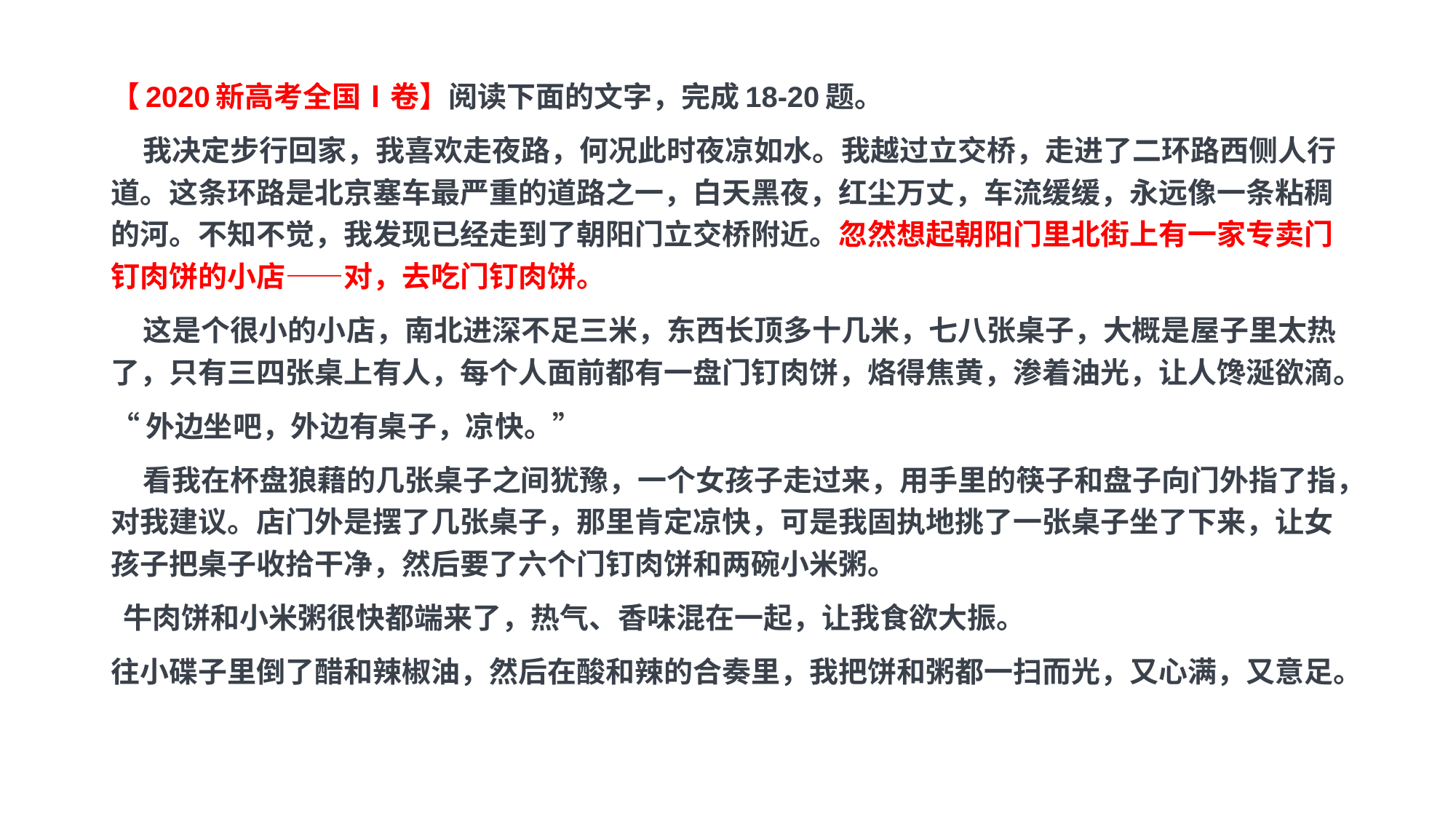

【2020新高考全国Ⅰ卷】阅读下面的文字，完成18-20题。
    我决定步行回家，我喜欢走夜路，何况此时夜凉如水。我越过立交桥，走进了二环路西侧人行道。这条环路是北京塞车最严重的道路之一，白天黑夜，红尘万丈，车流缓缓，永远像一条粘稠的河。不知不觉，我发现已经走到了朝阳门立交桥附近。忽然想起朝阳门里北街上有一家专卖门钉肉饼的小店——对，去吃门钉肉饼。
    这是个很小的小店，南北进深不足三米，东西长顶多十几米，七八张桌子，大概是屋子里太热了，只有三四张桌上有人，每个人面前都有一盘门钉肉饼，烙得焦黄，渗着油光，让人馋涎欲滴。
“外边坐吧，外边有桌子，凉快。”
    看我在杯盘狼藉的几张桌子之间犹豫，一个女孩子走过来，用手里的筷子和盘子向门外指了指，对我建议。店门外是摆了几张桌子，那里肯定凉快，可是我固执地挑了一张桌子坐了下来，让女孩子把桌子收拾干净，然后要了六个门钉肉饼和两碗小米粥。
 牛肉饼和小米粥很快都端来了，热气、香味混在一起，让我食欲大振。
往小碟子里倒了醋和辣椒油，然后在酸和辣的合奏里，我把饼和粥都一扫而光，又心满，又意足。